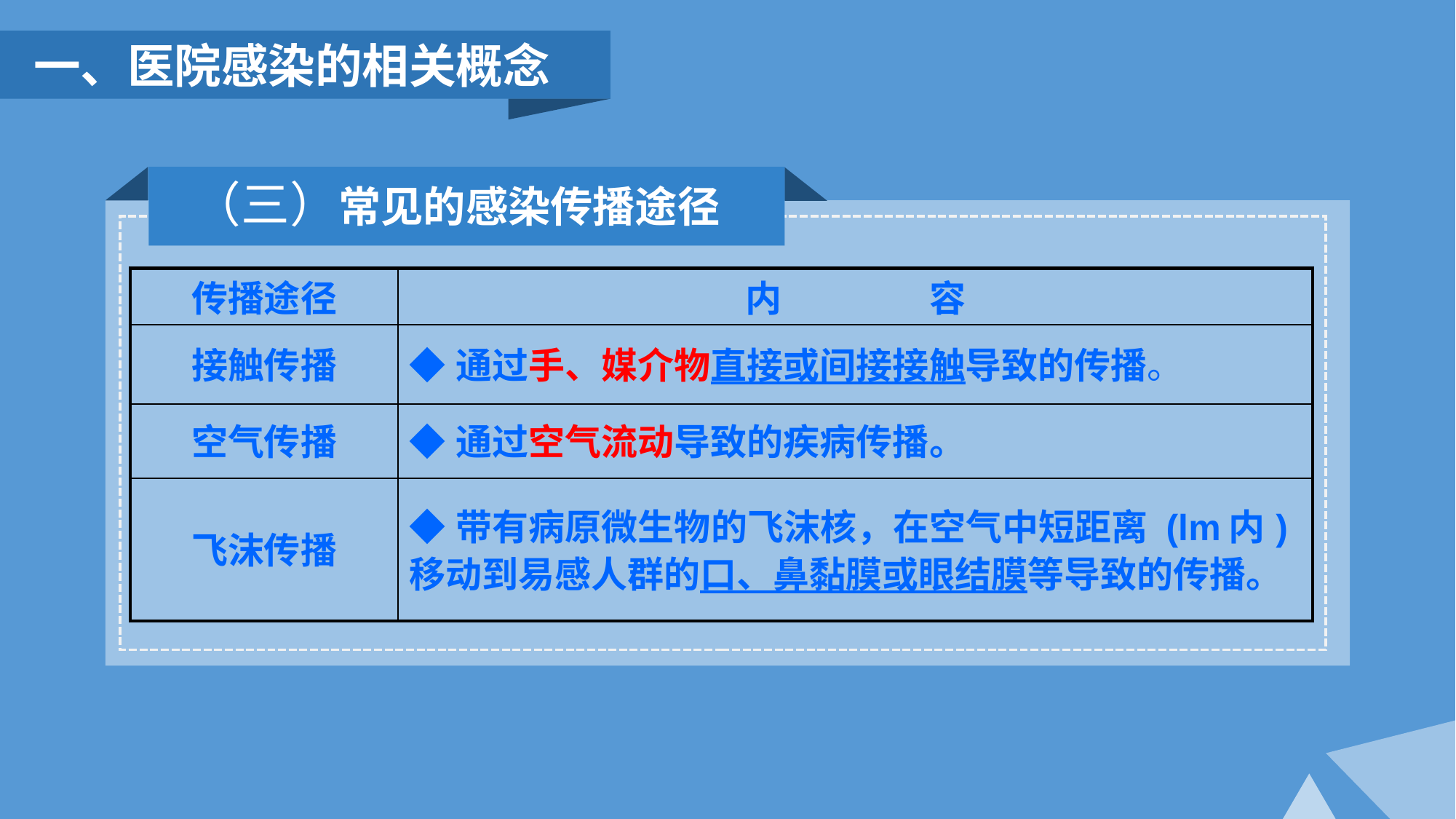

一、医院感染的相关概念

（三）常见的感染传播途径

| 传播途径 | 内 容 |
| --- | --- |
| 接触传播 | ◆通过手、媒介物直接或间接接触导致的传播。 |
| 空气传播 | ◆通过空气流动导致的疾病传播。 |
| 飞沫传播 | ◆带有病原微生物的飞沫核，在空气中短距离 (lm内)移动到易感人群的口、鼻黏膜或眼结膜等导致的传播。 |